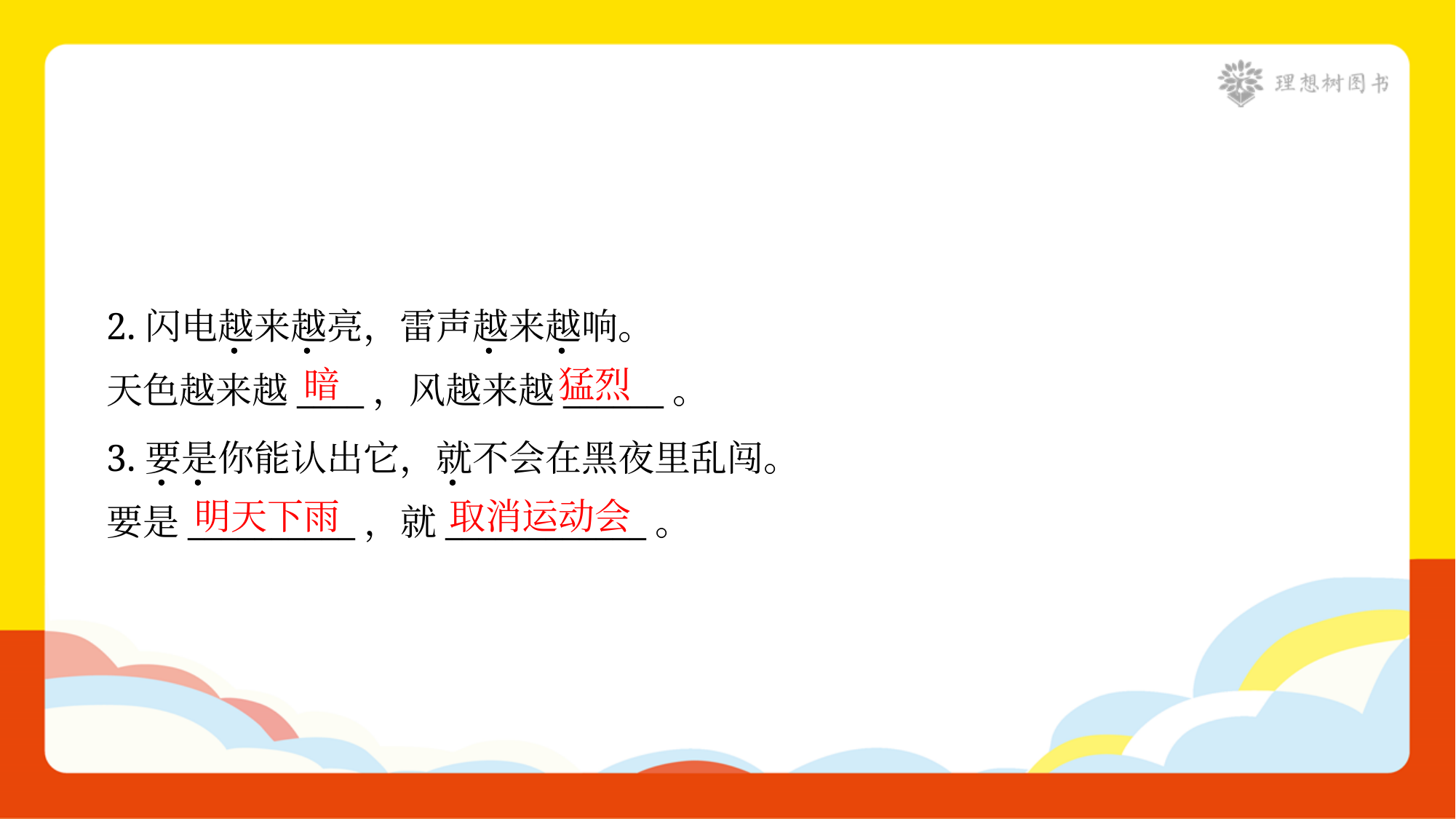

2.闪电越来越亮，雷声越来越响。
天色越来越____，风越来越______。
暗
猛烈

3.要是你能认出它，就不会在黑夜里乱闯。
要是__________，就____________。
明天下雨
取消运动会